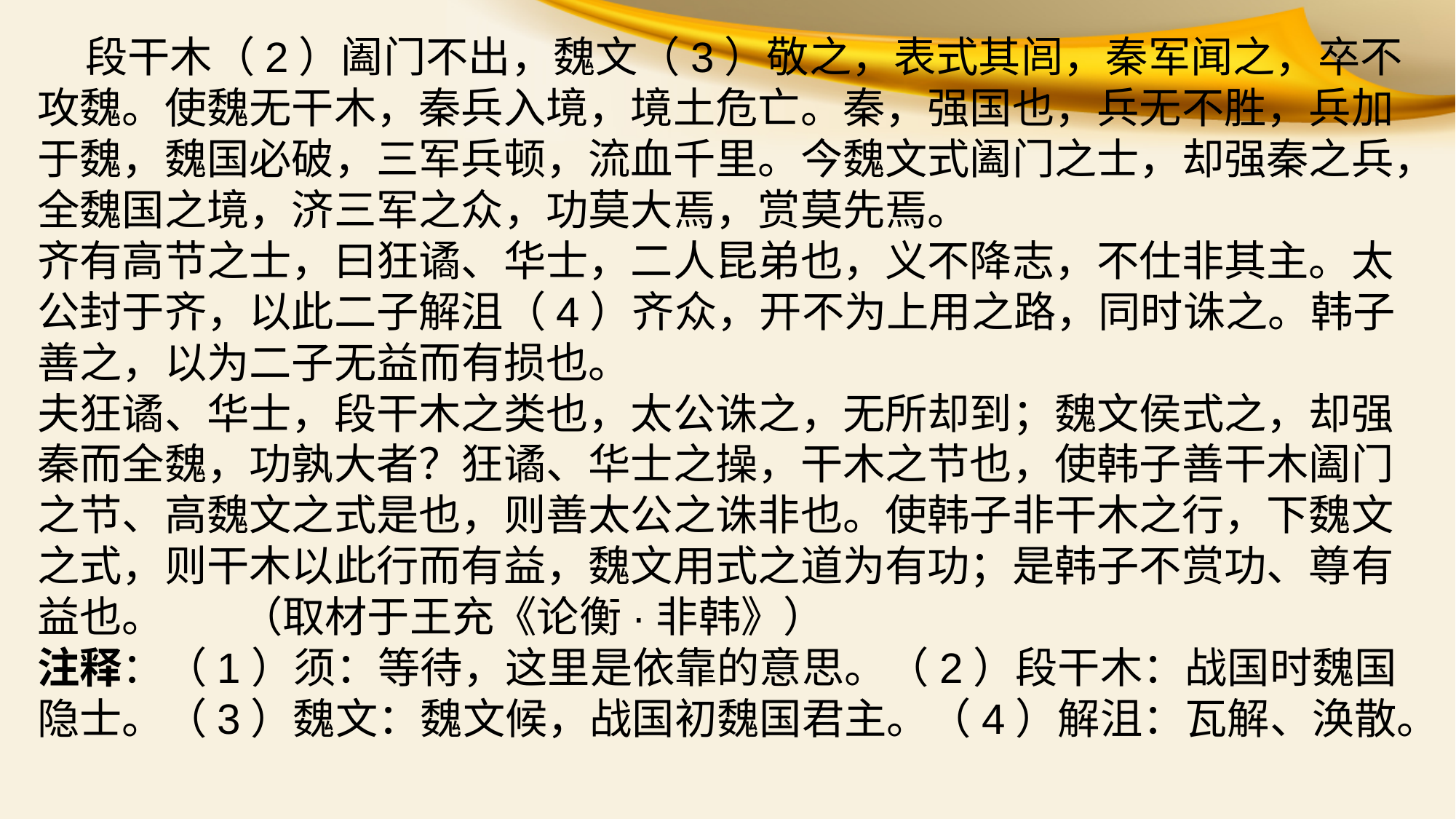

段干木（2）阖门不出，魏文（3）敬之，表式其闾，秦军闻之，卒不攻魏。使魏无干木，秦兵入境，境土危亡。秦，强国也，兵无不胜，兵加于魏，魏国必破，三军兵顿，流血千里。今魏文式阖门之士，却强秦之兵，全魏国之境，济三军之众，功莫大焉，赏莫先焉。
齐有高节之士，曰狂谲、华士，二人昆弟也，义不降志，不仕非其主。太公封于齐，以此二子解沮（4）齐众，开不为上用之路，同时诛之。韩子善之，以为二子无益而有损也。
夫狂谲、华士，段干木之类也，太公诛之，无所却到；魏文侯式之，却强秦而全魏，功孰大者？狂谲、华士之操，干木之节也，使韩子善干木阖门之节、高魏文之式是也，则善太公之诛非也。使韩子非干木之行，下魏文之式，则干木以此行而有益，魏文用式之道为有功；是韩子不赏功、尊有益也。        （取材于王充《论衡·非韩》）
注释：（1）须：等待，这里是依靠的意思。（2）段干木：战国时魏国隐士。（3）魏文：魏文候，战国初魏国君主。（4）解沮：瓦解、涣散。